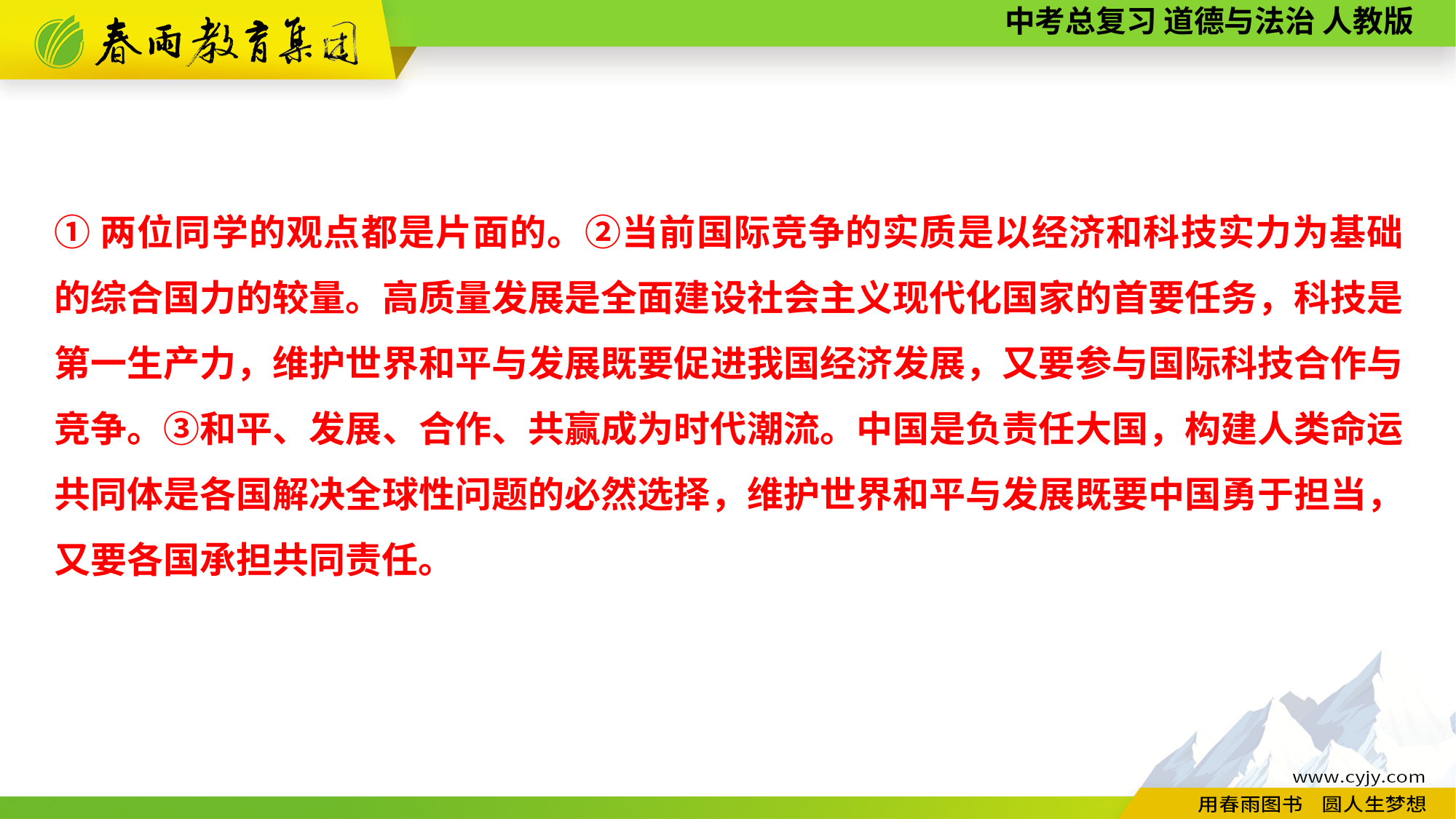

①两位同学的观点都是片面的。②当前国际竞争的实质是以经济和科技实力为基础的综合国力的较量。高质量发展是全面建设社会主义现代化国家的首要任务，科技是第一生产力，维护世界和平与发展既要促进我国经济发展，又要参与国际科技合作与竞争。③和平、发展、合作、共赢成为时代潮流。中国是负责任大国，构建人类命运共同体是各国解决全球性问题的必然选择，维护世界和平与发展既要中国勇于担当，又要各国承担共同责任。